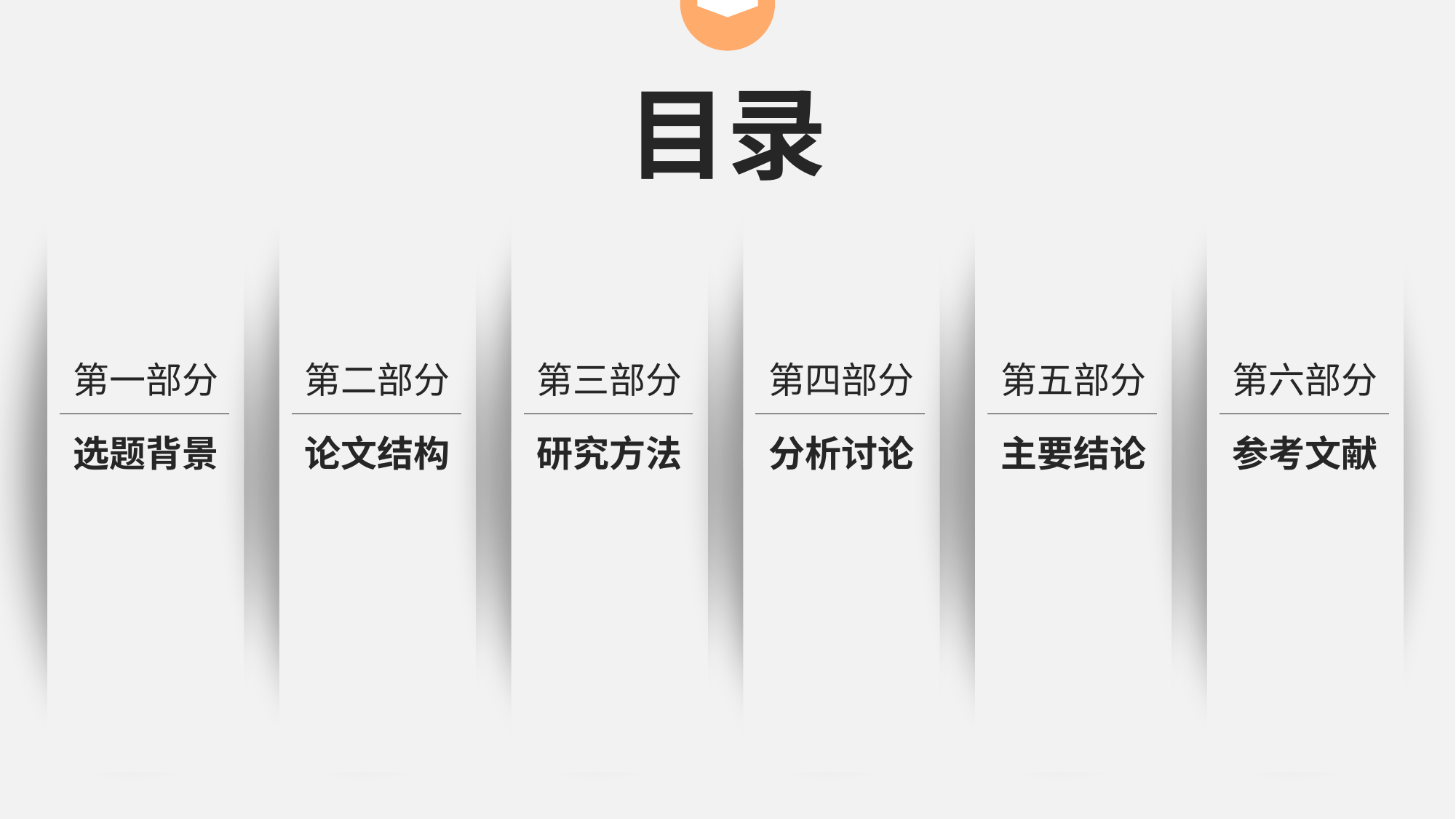

目录
第一部分
第二部分
第四部分
第三部分
第五部分
第六部分
选题背景
论文结构
分析讨论
研究方法
主要结论
参考文献